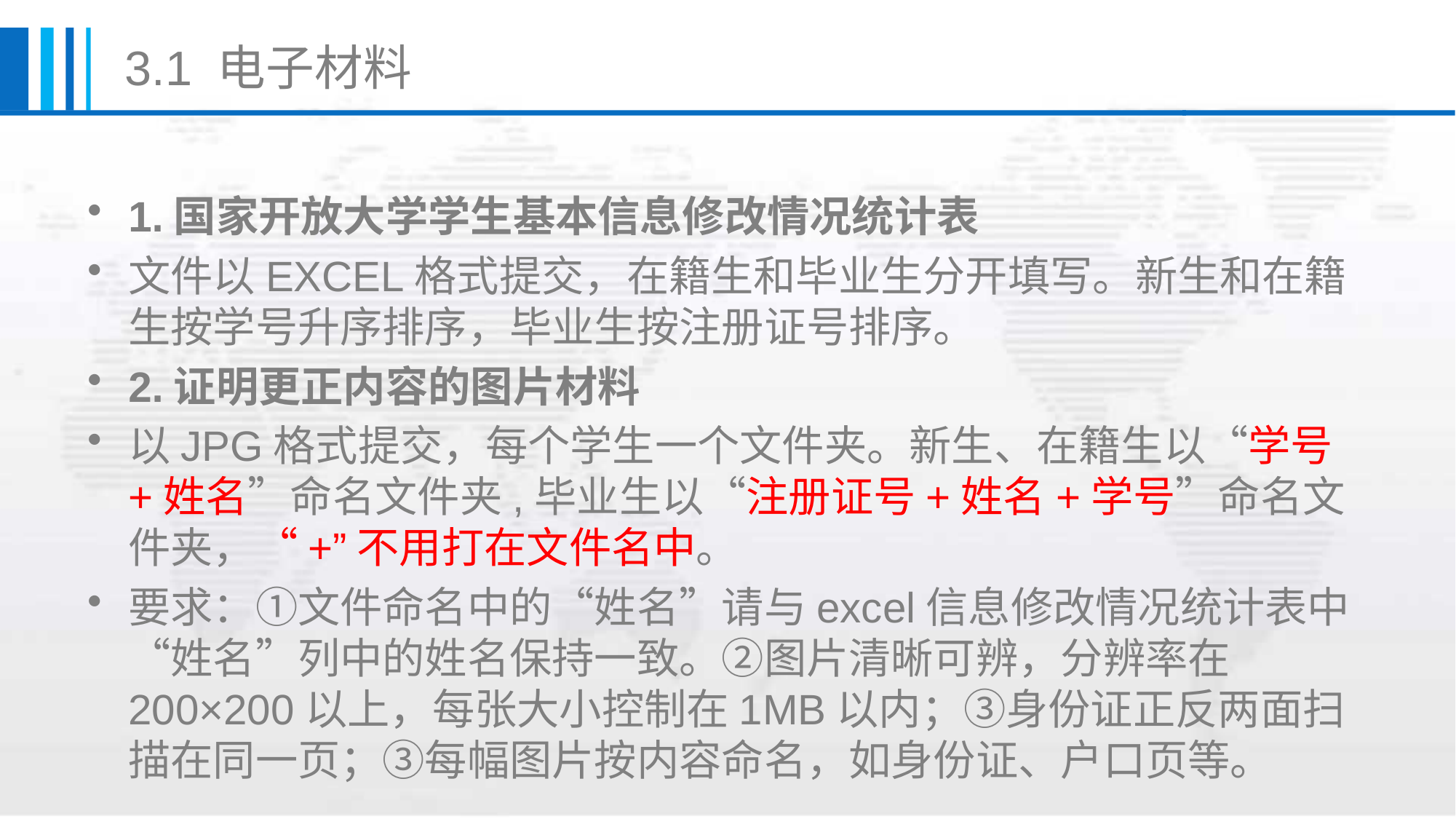

3.1 电子材料

1.国家开放大学学生基本信息修改情况统计表
文件以EXCEL格式提交，在籍生和毕业生分开填写。新生和在籍生按学号升序排序，毕业生按注册证号排序。
2.证明更正内容的图片材料
以JPG格式提交，每个学生一个文件夹。新生、在籍生以“学号+姓名”命名文件夹,毕业生以“注册证号+姓名+学号”命名文件夹，“+”不用打在文件名中。
要求：①文件命名中的“姓名”请与excel信息修改情况统计表中“姓名”列中的姓名保持一致。②图片清晰可辨，分辨率在200×200以上，每张大小控制在1MB以内；③身份证正反两面扫描在同一页；③每幅图片按内容命名，如身份证、户口页等。